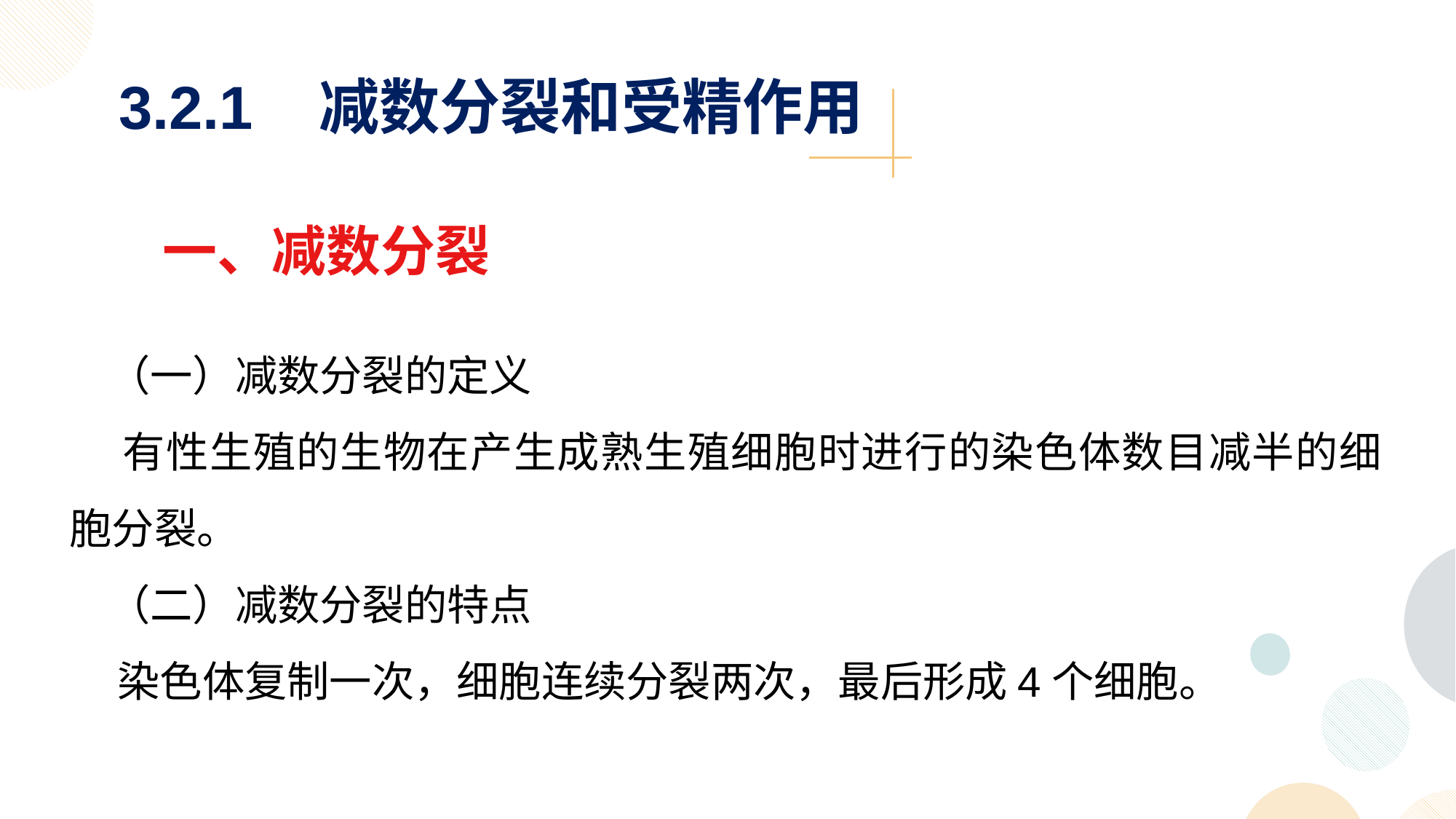

3.2.1   减数分裂和受精作用
一、减数分裂
   （一）减数分裂的定义
    有性生殖的生物在产生成熟生殖细胞时进行的染色体数目减半的细胞分裂。
   （二）减数分裂的特点
    染色体复制一次，细胞连续分裂两次，最后形成4个细胞。